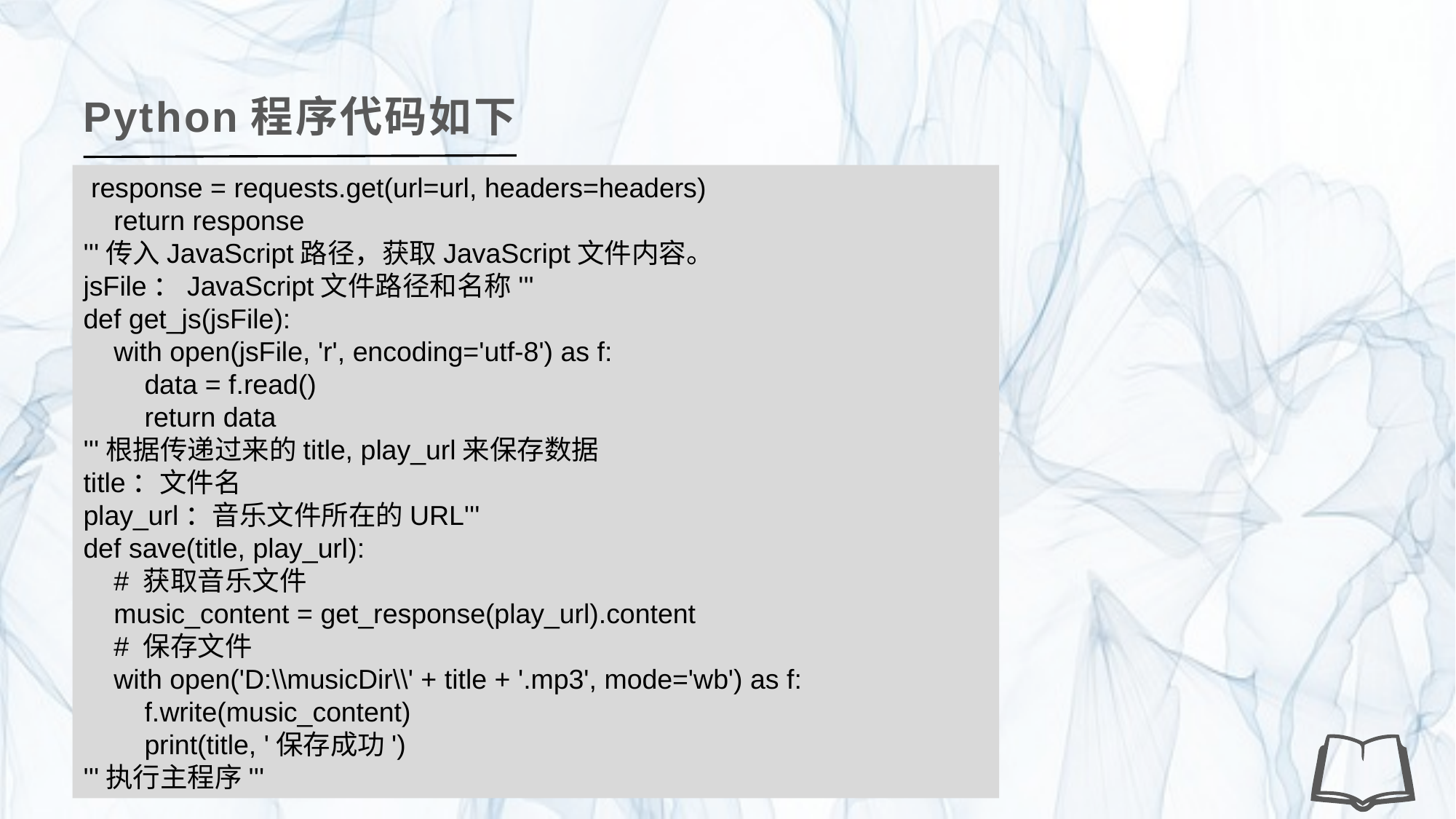

Python程序代码如下
 response = requests.get(url=url, headers=headers)
    return response
'''传入JavaScript路径，获取JavaScript文件内容。
jsFile：JavaScript文件路径和名称'''
def get_js(jsFile):
    with open(jsFile, 'r', encoding='utf-8') as f:
        data = f.read()
        return data
'''根据传递过来的title, play_url来保存数据
title：文件名
play_url：音乐文件所在的URL'''
def save(title, play_url):
    # 获取音乐文件
    music_content = get_response(play_url).content
    # 保存文件
    with open('D:\\musicDir\\' + title + '.mp3', mode='wb') as f:
        f.write(music_content)
        print(title, '保存成功')
'''执行主程序'''

53